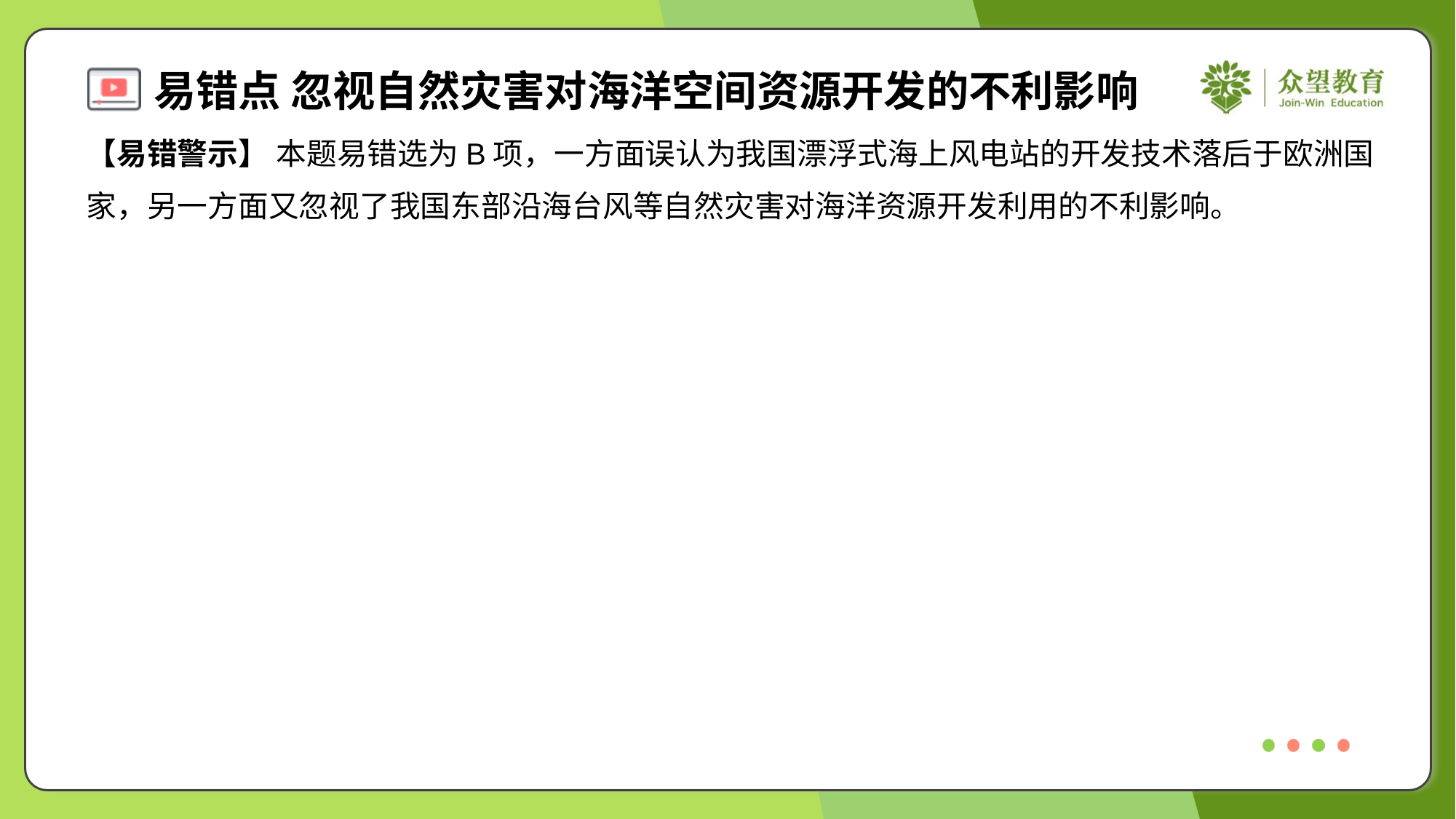

【易错警示】 本题易错选为B项，一方面误认为我国漂浮式海上风电站的开发技术落后于欧洲国
家，另一方面又忽视了我国东部沿海台风等自然灾害对海洋资源开发利用的不利影响。